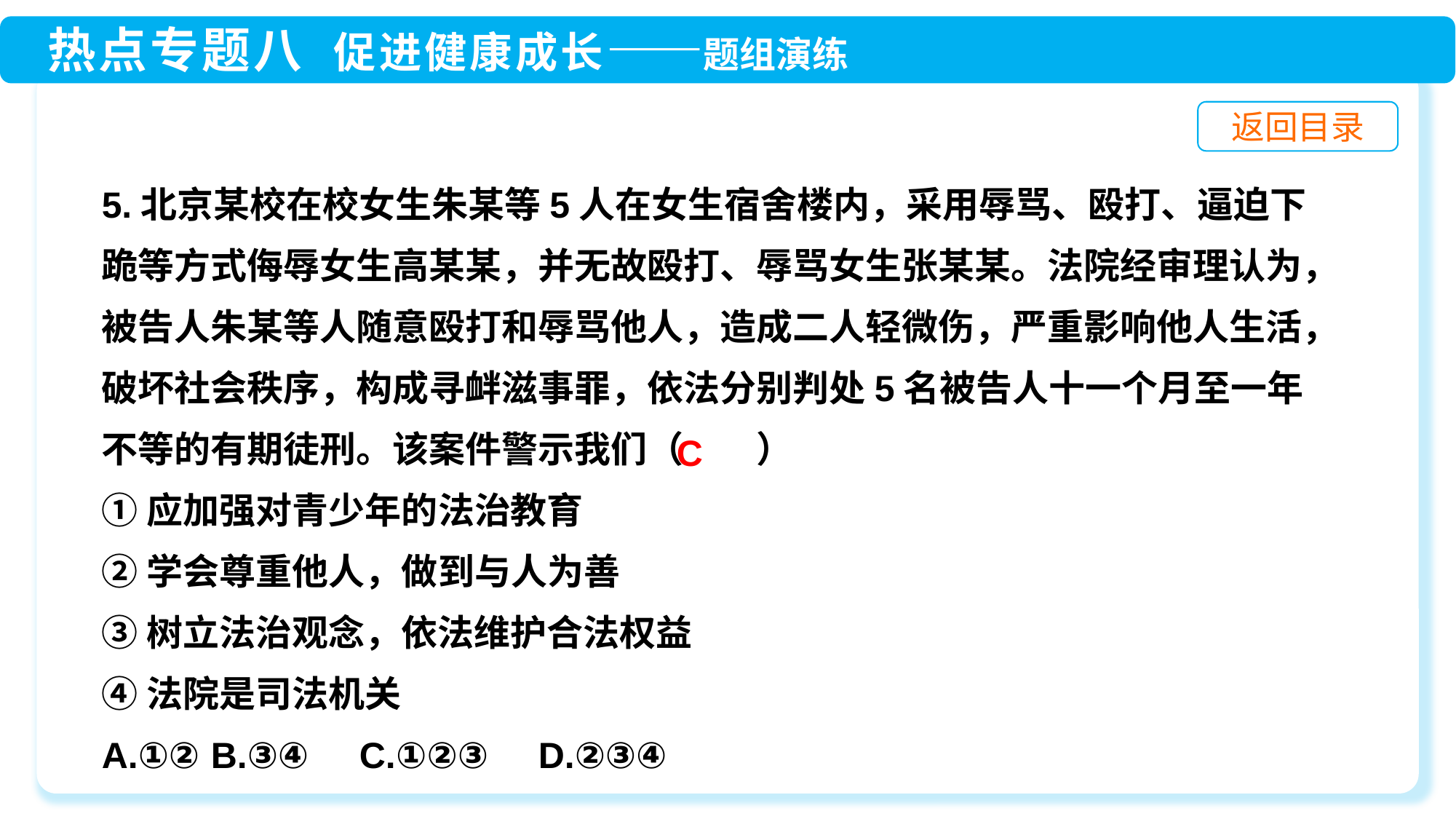

5.北京某校在校女生朱某等5人在女生宿舍楼内，采用辱骂、殴打、逼迫下跪等方式侮辱女生高某某，并无故殴打、辱骂女生张某某。法院经审理认为，被告人朱某等人随意殴打和辱骂他人，造成二人轻微伤，严重影响他人生活，破坏社会秩序，构成寻衅滋事罪，依法分别判处5名被告人十一个月至一年不等的有期徒刑。该案件警示我们（　　）
①应加强对青少年的法治教育
②学会尊重他人，做到与人为善
③树立法治观念，依法维护合法权益
④法院是司法机关
A.①② 	B.③④     C.①②③ 	D.②③④
C